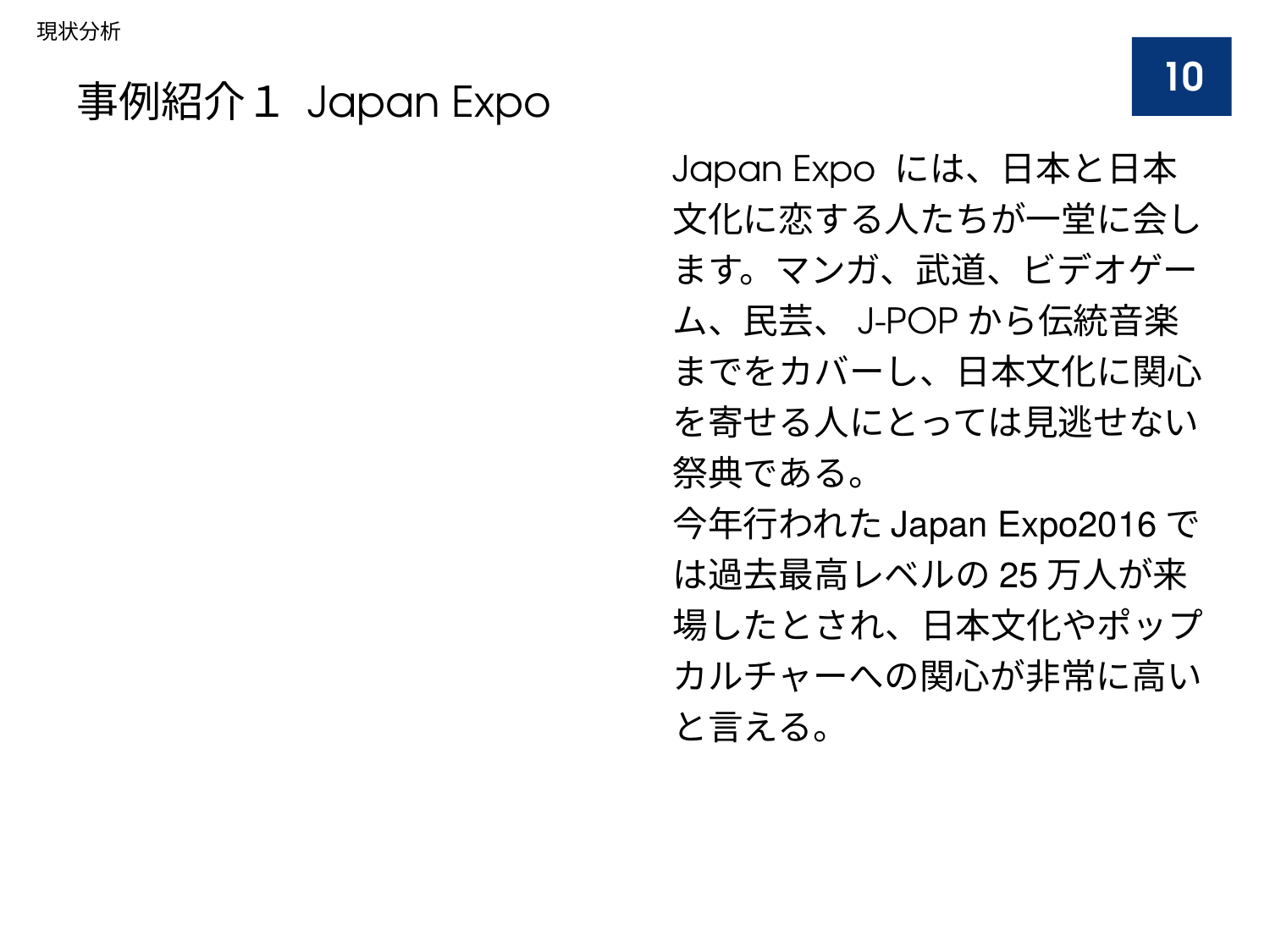

現状分析
10
事例紹介１ Japan Expo
Japan Expo には、日本と日本文化に恋する人たちが一堂に会します。マンガ、武道、ビデオゲーム、民芸、J-POPから伝統音楽までをカバーし、日本文化に関心を寄せる人にとっては見逃せない祭典である。
今年行われたJapan Expo2016では過去最高レベルの25万人が来場したとされ、日本文化やポップカルチャーへの関心が非常に高いと言える。